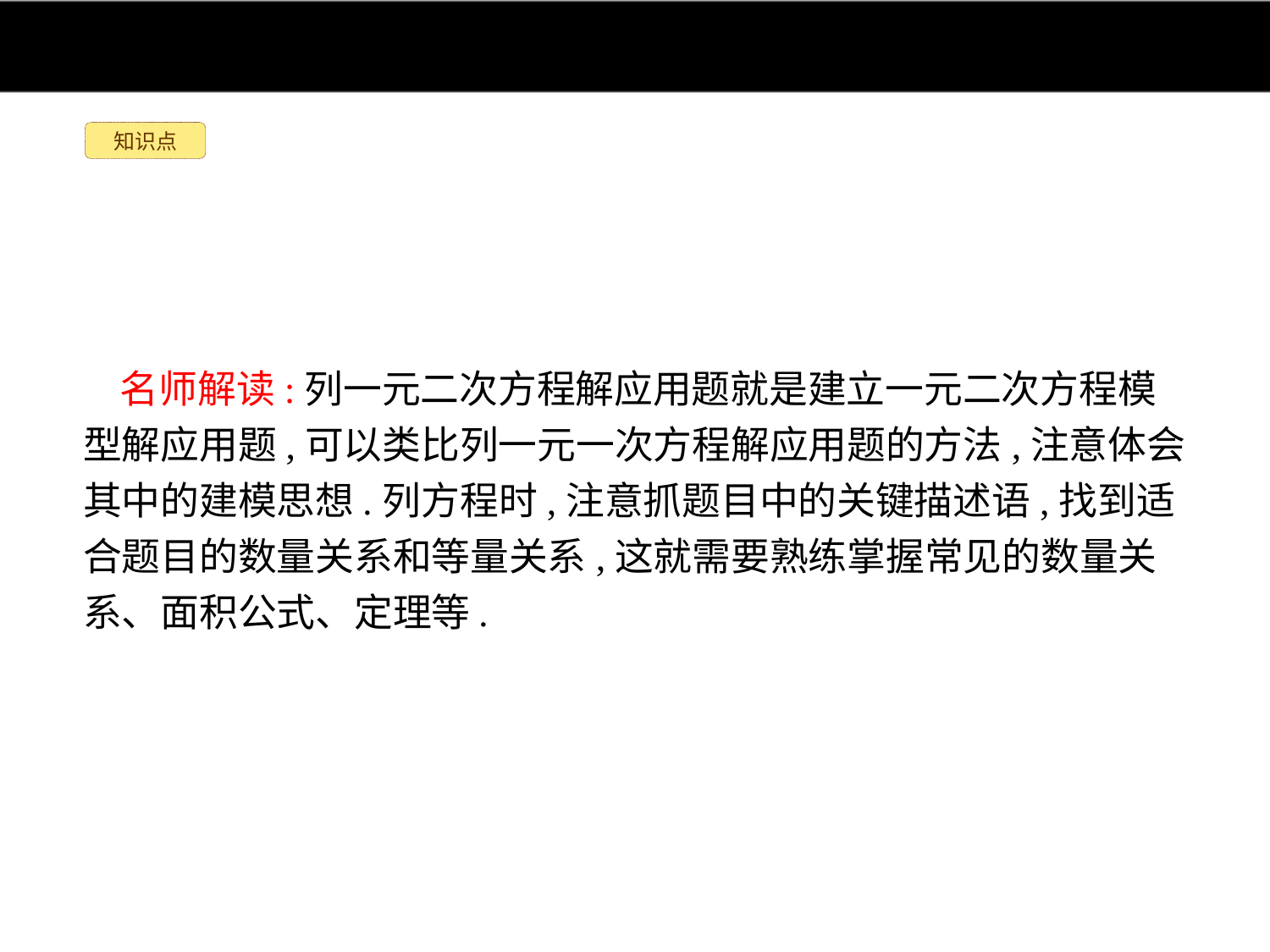

知识点
名师解读:列一元二次方程解应用题就是建立一元二次方程模型解应用题,可以类比列一元一次方程解应用题的方法,注意体会其中的建模思想.列方程时,注意抓题目中的关键描述语,找到适合题目的数量关系和等量关系,这就需要熟练掌握常见的数量关系、面积公式、定理等.